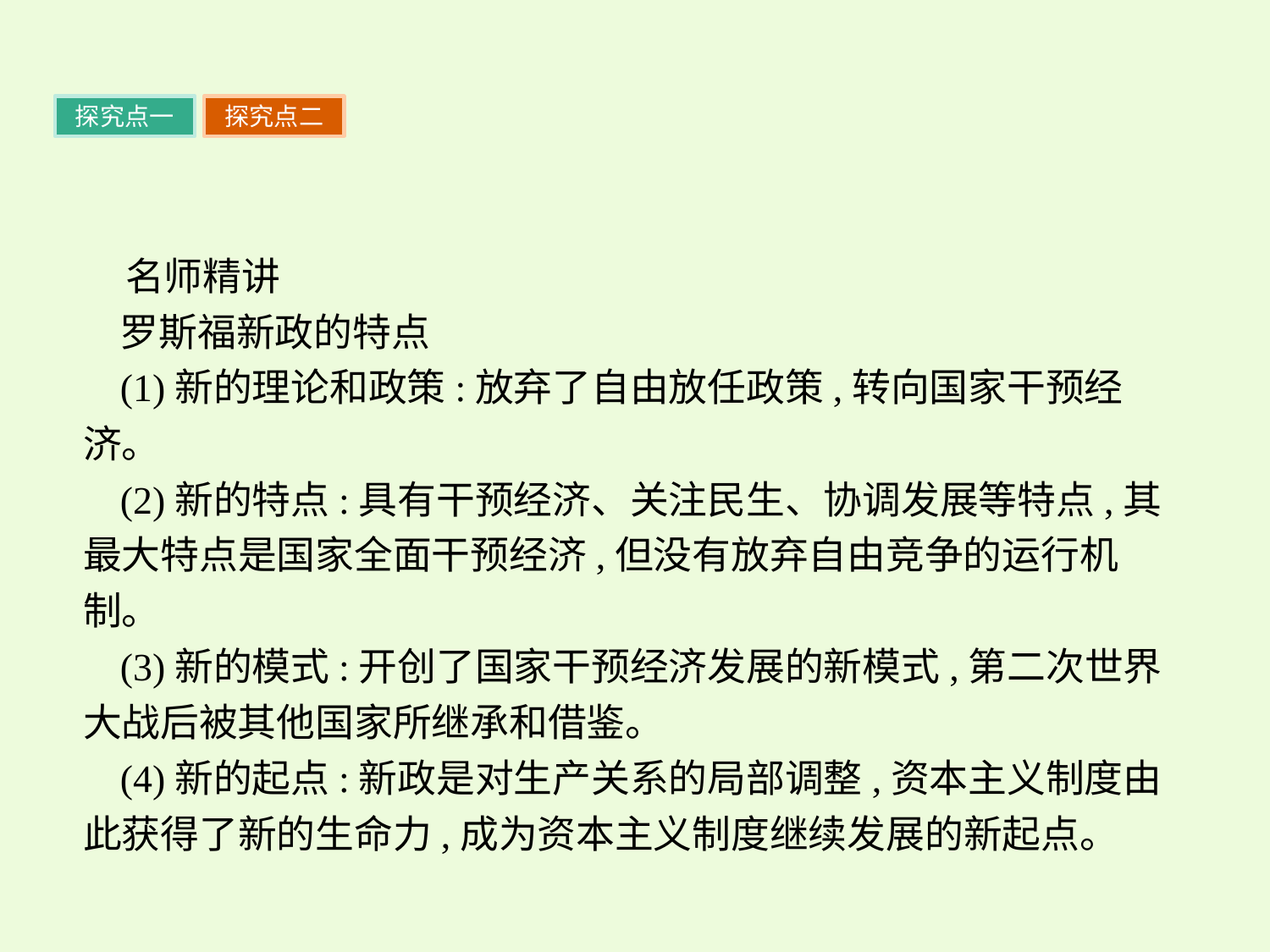

探究点一
探究点二
名师精讲
罗斯福新政的特点
(1)新的理论和政策:放弃了自由放任政策,转向国家干预经济。
(2)新的特点:具有干预经济、关注民生、协调发展等特点,其最大特点是国家全面干预经济,但没有放弃自由竞争的运行机制。
(3)新的模式:开创了国家干预经济发展的新模式,第二次世界大战后被其他国家所继承和借鉴。
(4)新的起点:新政是对生产关系的局部调整,资本主义制度由此获得了新的生命力,成为资本主义制度继续发展的新起点。